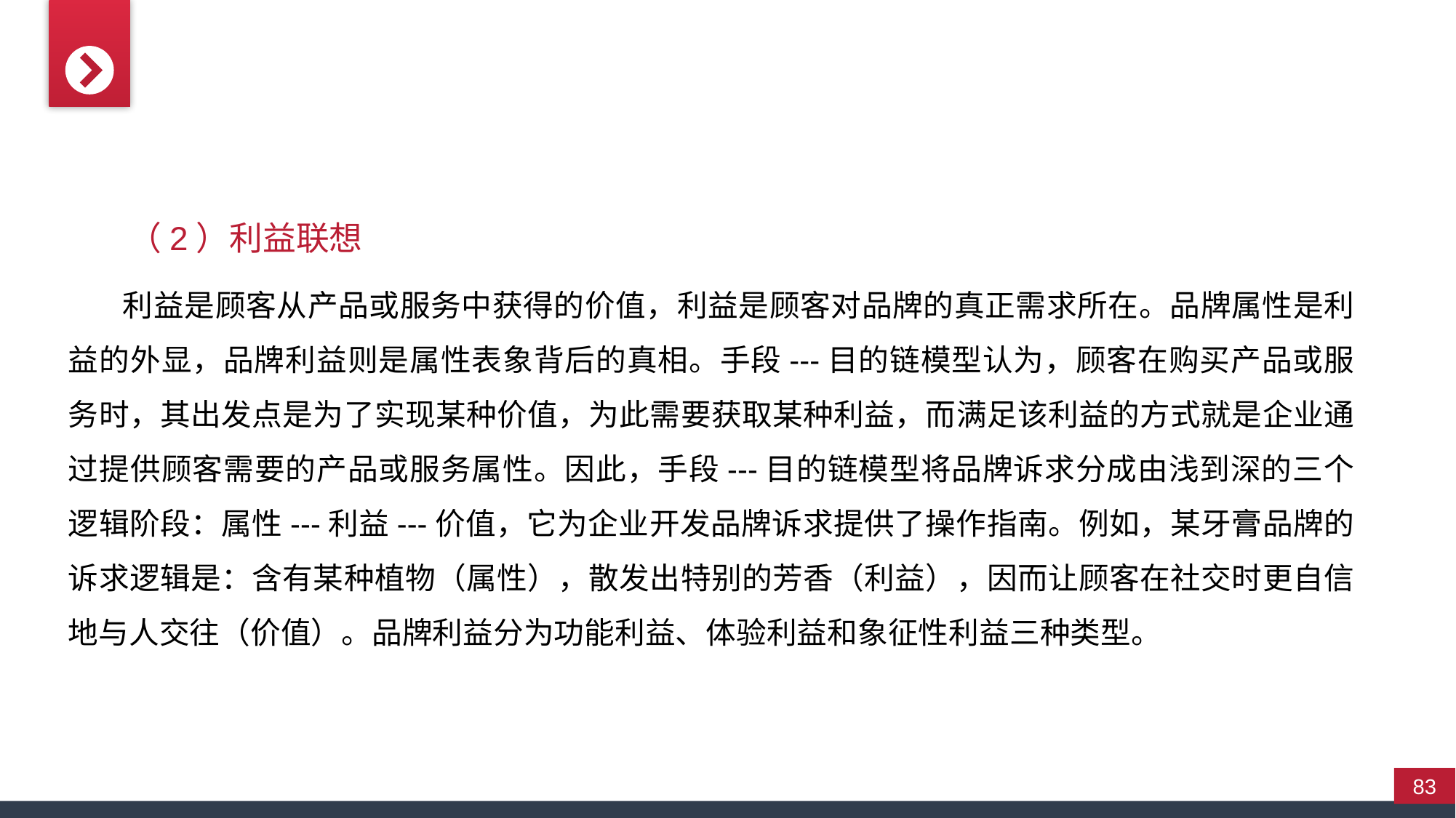

（2）利益联想
利益是顾客从产品或服务中获得的价值，利益是顾客对品牌的真正需求所在。品牌属性是利益的外显，品牌利益则是属性表象背后的真相。手段---目的链模型认为，顾客在购买产品或服务时，其出发点是为了实现某种价值，为此需要获取某种利益，而满足该利益的方式就是企业通过提供顾客需要的产品或服务属性。因此，手段---目的链模型将品牌诉求分成由浅到深的三个逻辑阶段：属性---利益---价值，它为企业开发品牌诉求提供了操作指南。例如，某牙膏品牌的诉求逻辑是：含有某种植物（属性），散发出特别的芳香（利益），因而让顾客在社交时更自信地与人交往（价值）。品牌利益分为功能利益、体验利益和象征性利益三种类型。